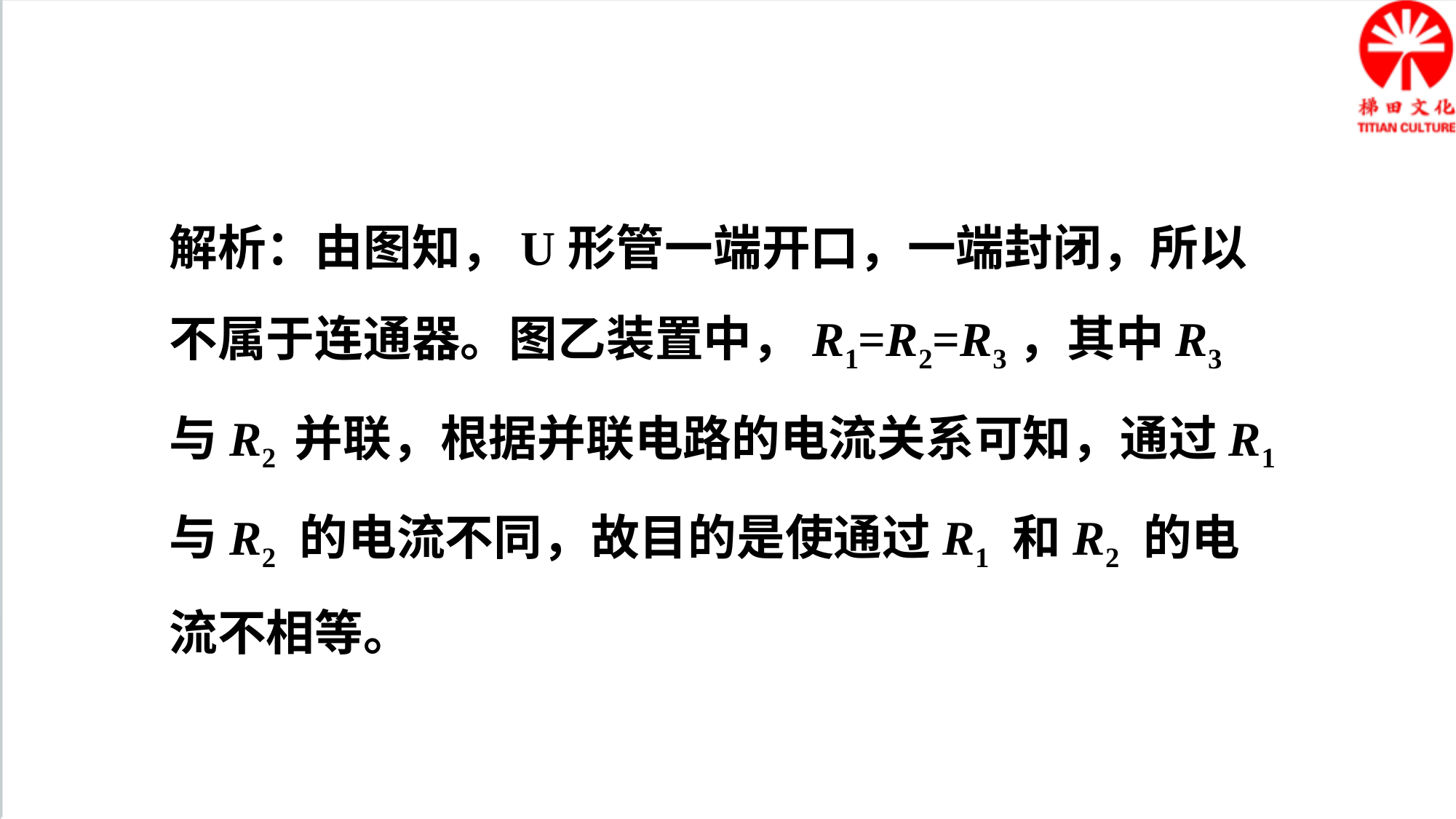

解析：由图知，U形管一端开口，一端封闭，所以不属于连通器。图乙装置中，R1=R2=R3，其中R3 与R2 并联，根据并联电路的电流关系可知，通过R1 与R2 的电流不同，故目的是使通过R1 和R2 的电流不相等。